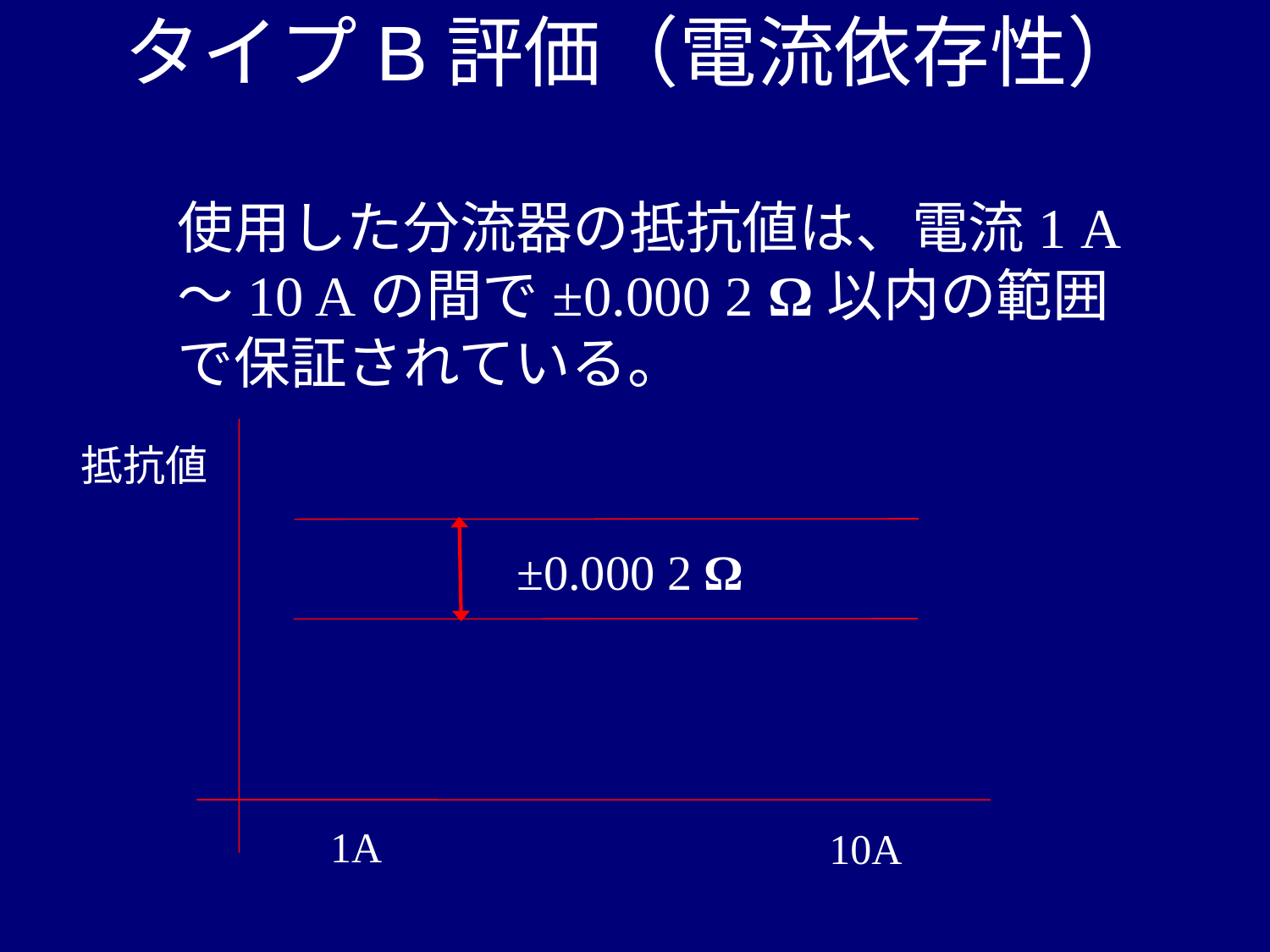

# タイプB評価（電流依存性）
使用した分流器の抵抗値は、電流1 A ～10 Aの間で±0.000 2 Ω以内の範囲で保証されている。
抵抗値

±0.000 2 Ω

1A
10A